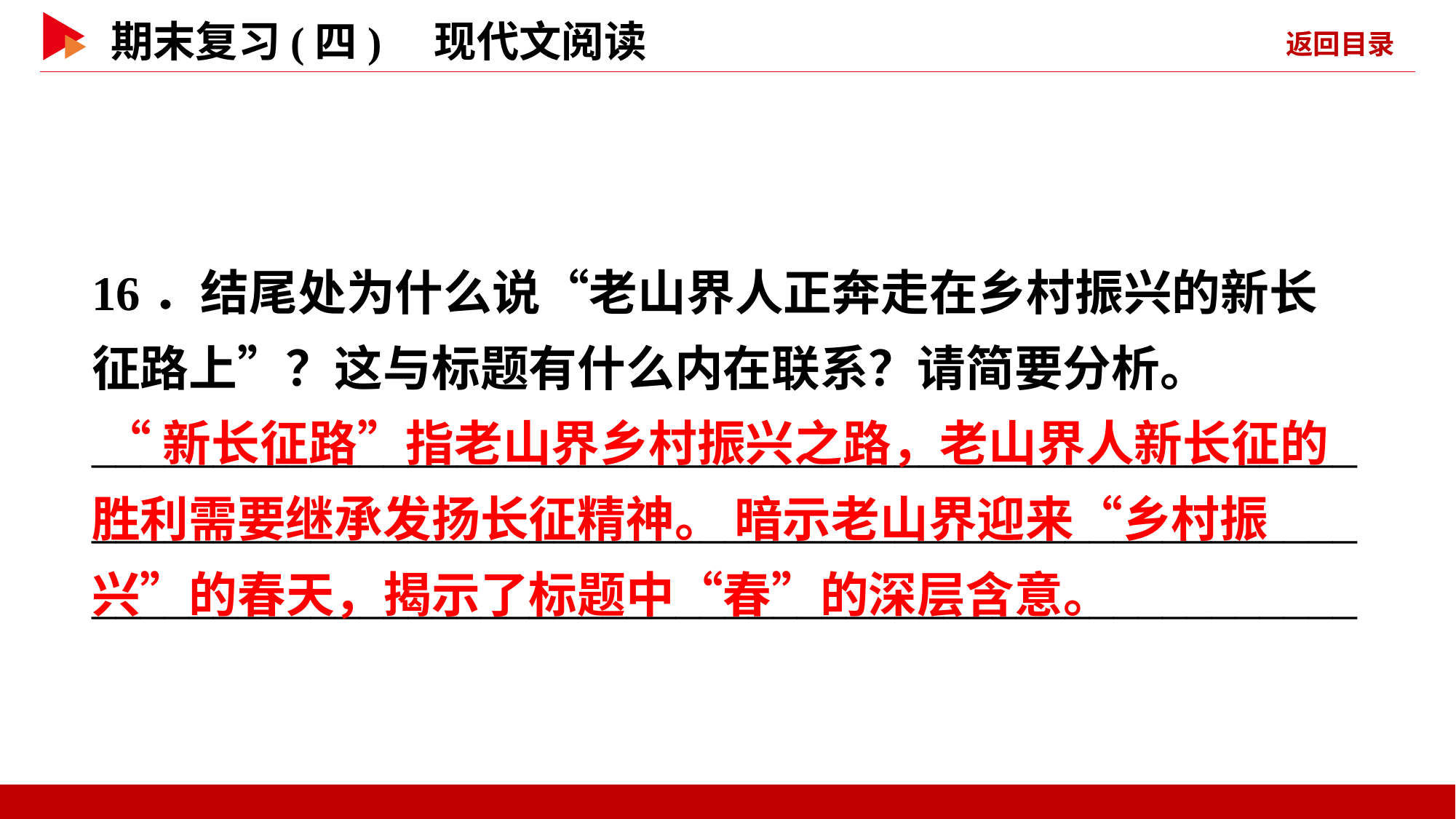

16．结尾处为什么说“老山界人正奔走在乡村振兴的新长征路上”？这与标题有什么内在联系？请简要分析。
____________________________________________________________________________________________________________________________________________________________
 “新长征路”指老山界乡村振兴之路，老山界人新长征的胜利需要继承发扬长征精神。 暗示老山界迎来“乡村振兴”的春天，揭示了标题中“春”的深层含意。